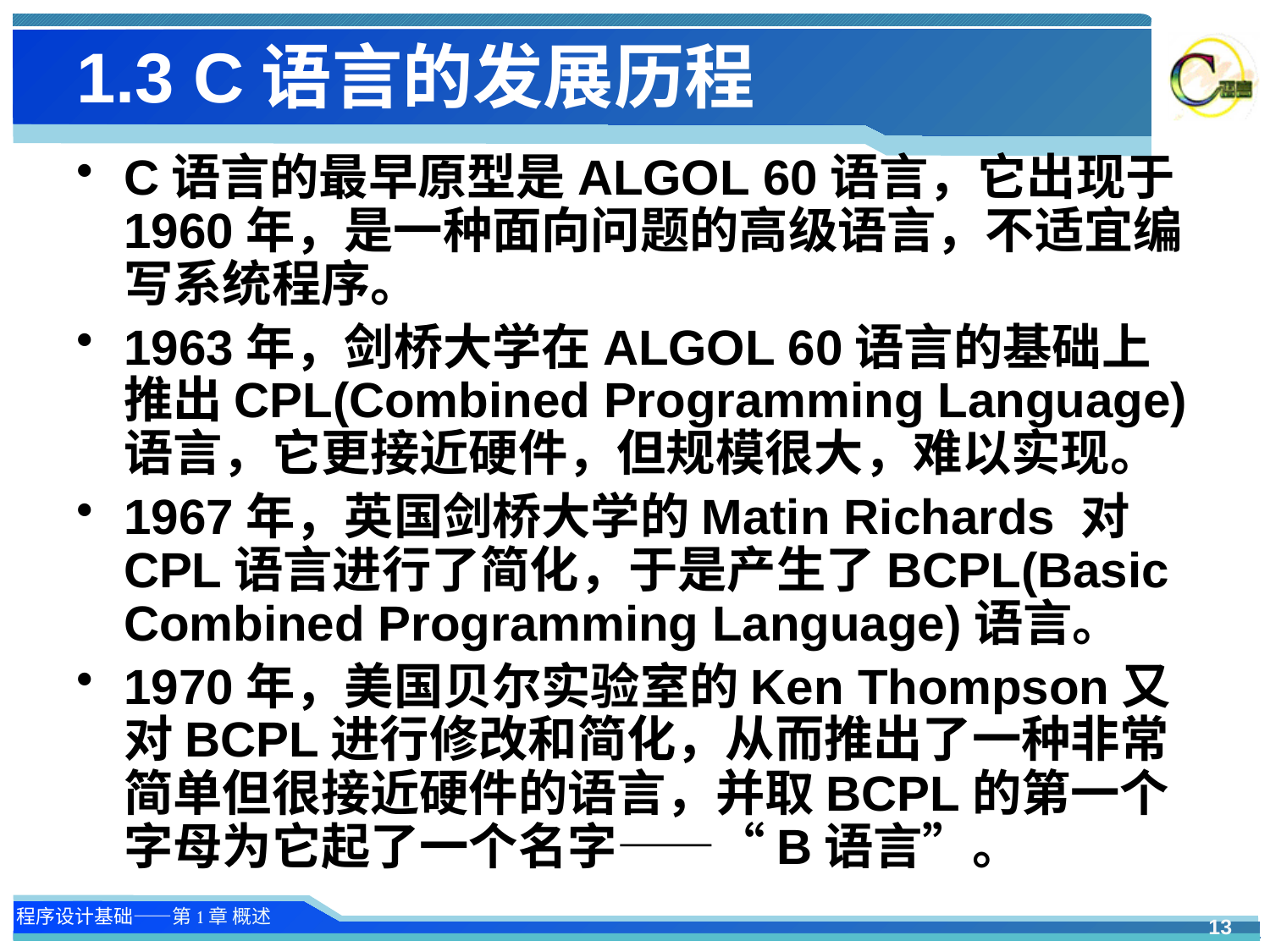

# 1.3 C语言的发展历程
C语言的最早原型是ALGOL 60语言，它出现于1960年，是一种面向问题的高级语言，不适宜编写系统程序。
1963年，剑桥大学在ALGOL 60语言的基础上推出CPL(Combined Programming Language)语言，它更接近硬件，但规模很大，难以实现。
1967年，英国剑桥大学的Matin Richards 对CPL语言进行了简化，于是产生了BCPL(Basic Combined Programming Language)语言。
1970年，美国贝尔实验室的Ken Thompson又对BCPL进行修改和简化，从而推出了一种非常简单但很接近硬件的语言，并取BCPL的第一个字母为它起了一个名字——“B语言”。
13